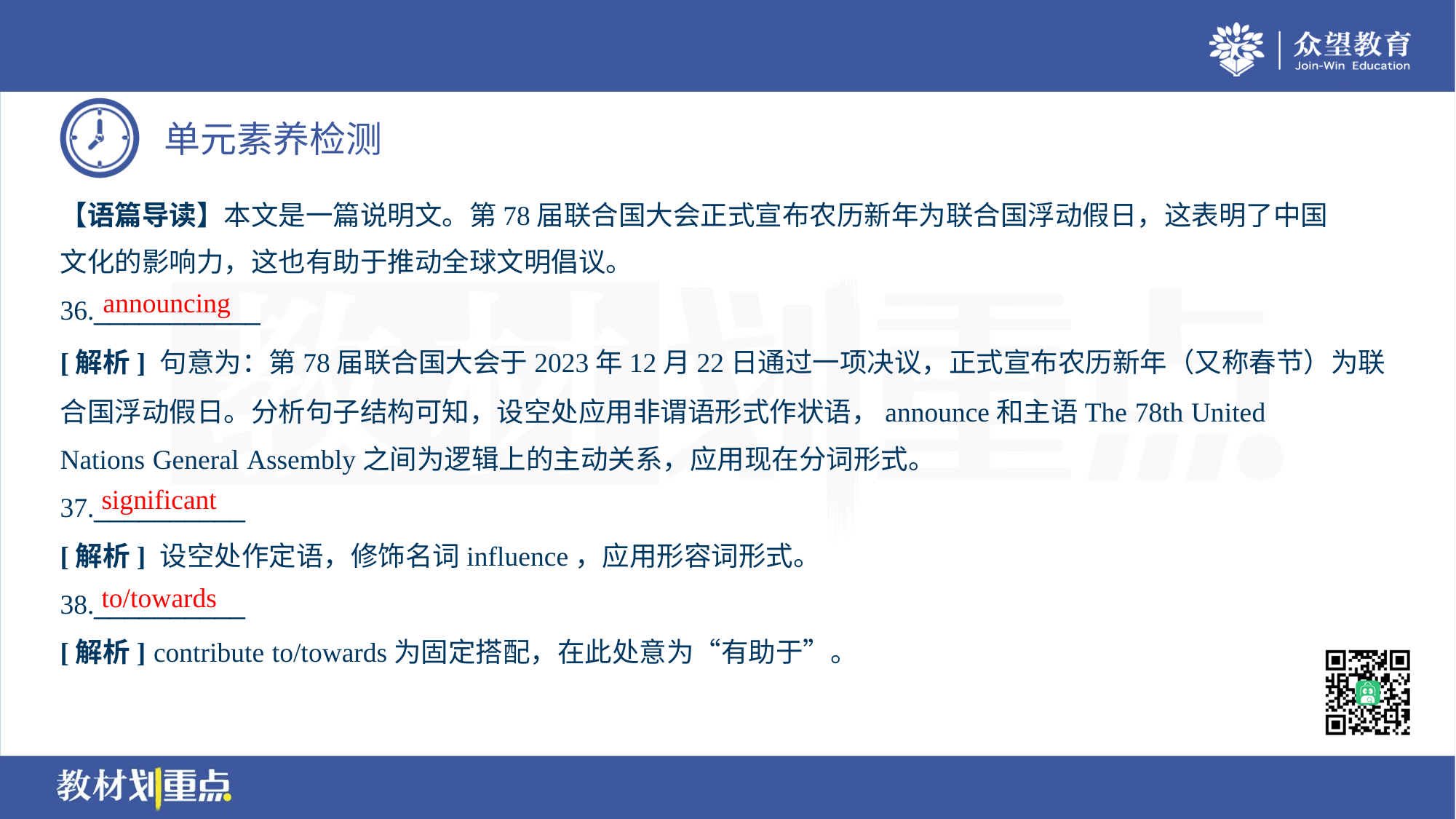

【语篇导读】本文是一篇说明文。第78届联合国大会正式宣布农历新年为联合国浮动假日，这表明了中国
文化的影响力，这也有助于推动全球文明倡议。
announcing
36.___________
[解析] 句意为：第78届联合国大会于2023年12月22日通过一项决议，正式宣布农历新年（又称春节）为联
合国浮动假日。分析句子结构可知，设空处应用非谓语形式作状语，announce和主语The 78th United
Nations General Assembly之间为逻辑上的主动关系，应用现在分词形式。
significant
37.__________
[解析] 设空处作定语，修饰名词influence，应用形容词形式。
to/towards
38.__________
[解析] contribute to/towards为固定搭配，在此处意为“有助于”。